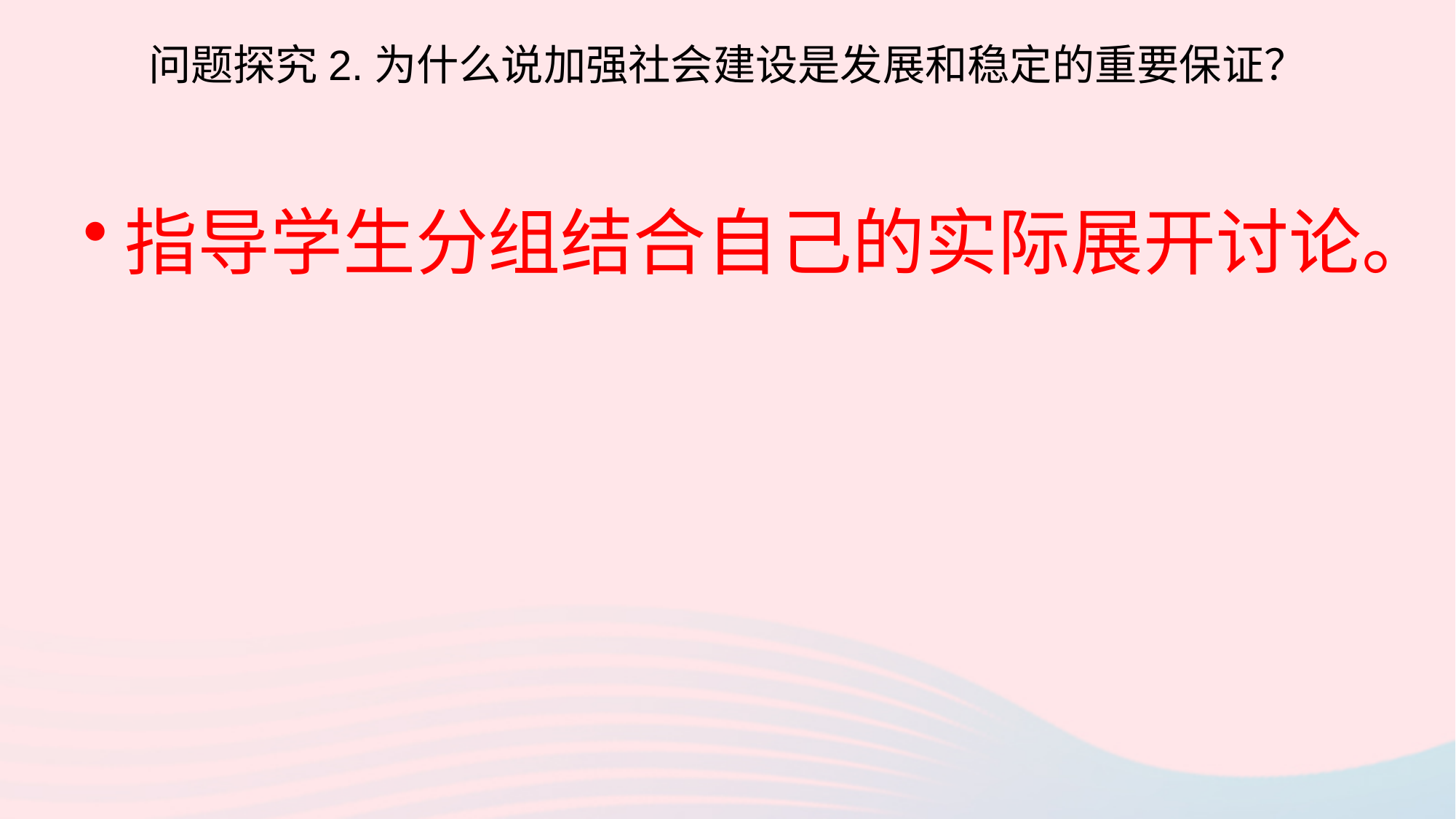

# 问题探究2.为什么说加强社会建设是发展和稳定的重要保证？
指导学生分组结合自己的实际展开讨论。